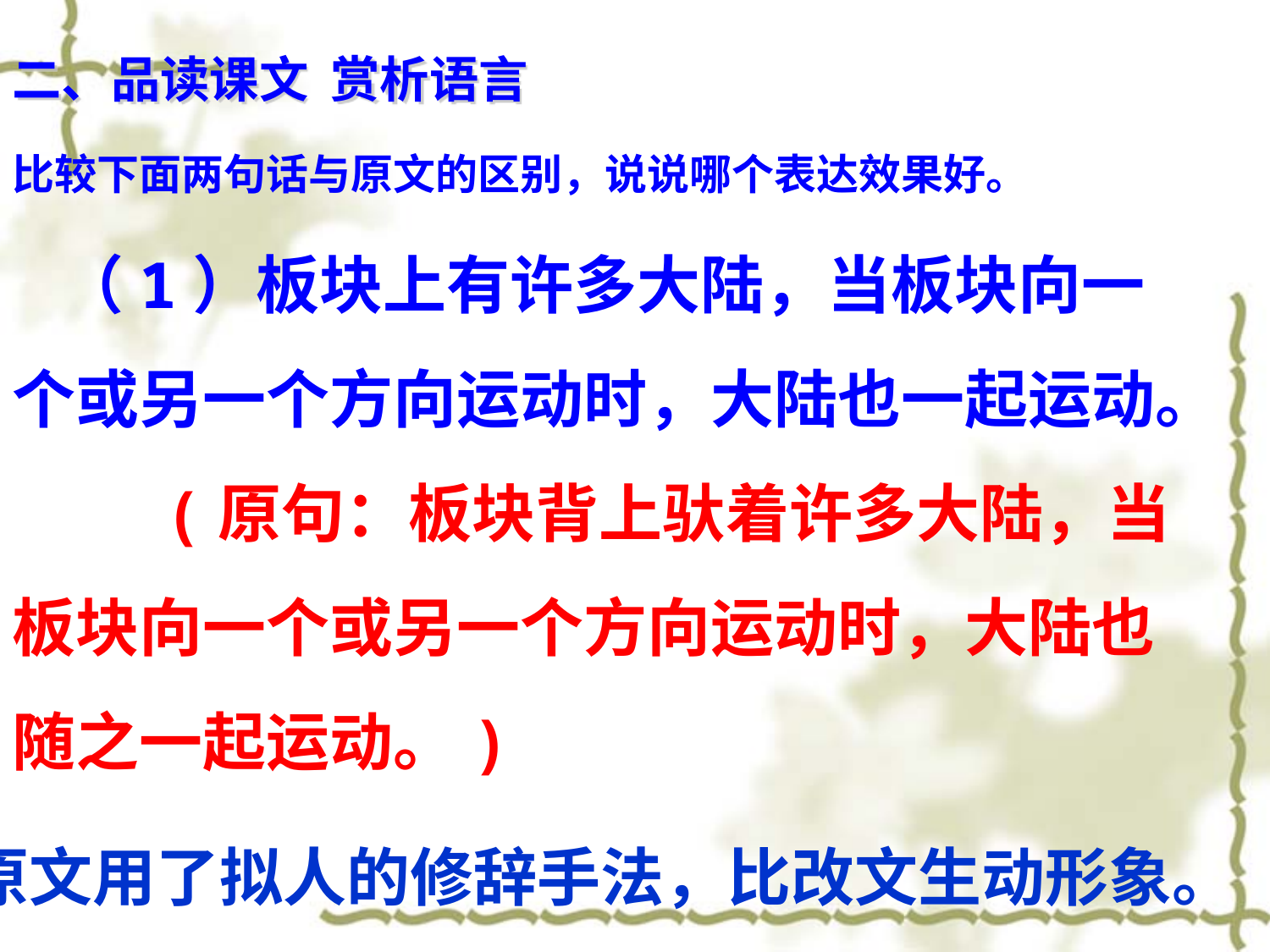

二、品读课文  赏析语言
比较下面两句话与原文的区别，说说哪个表达效果好。
    （1）板块上有许多大陆，当板块向一个或另一个方向运动时，大陆也一起运动。
    (原句：板块背上驮着许多大陆，当板块向一个或另一个方向运动时，大陆也随之一起运动。)
    原文用了拟人的修辞手法，比改文生动形象。